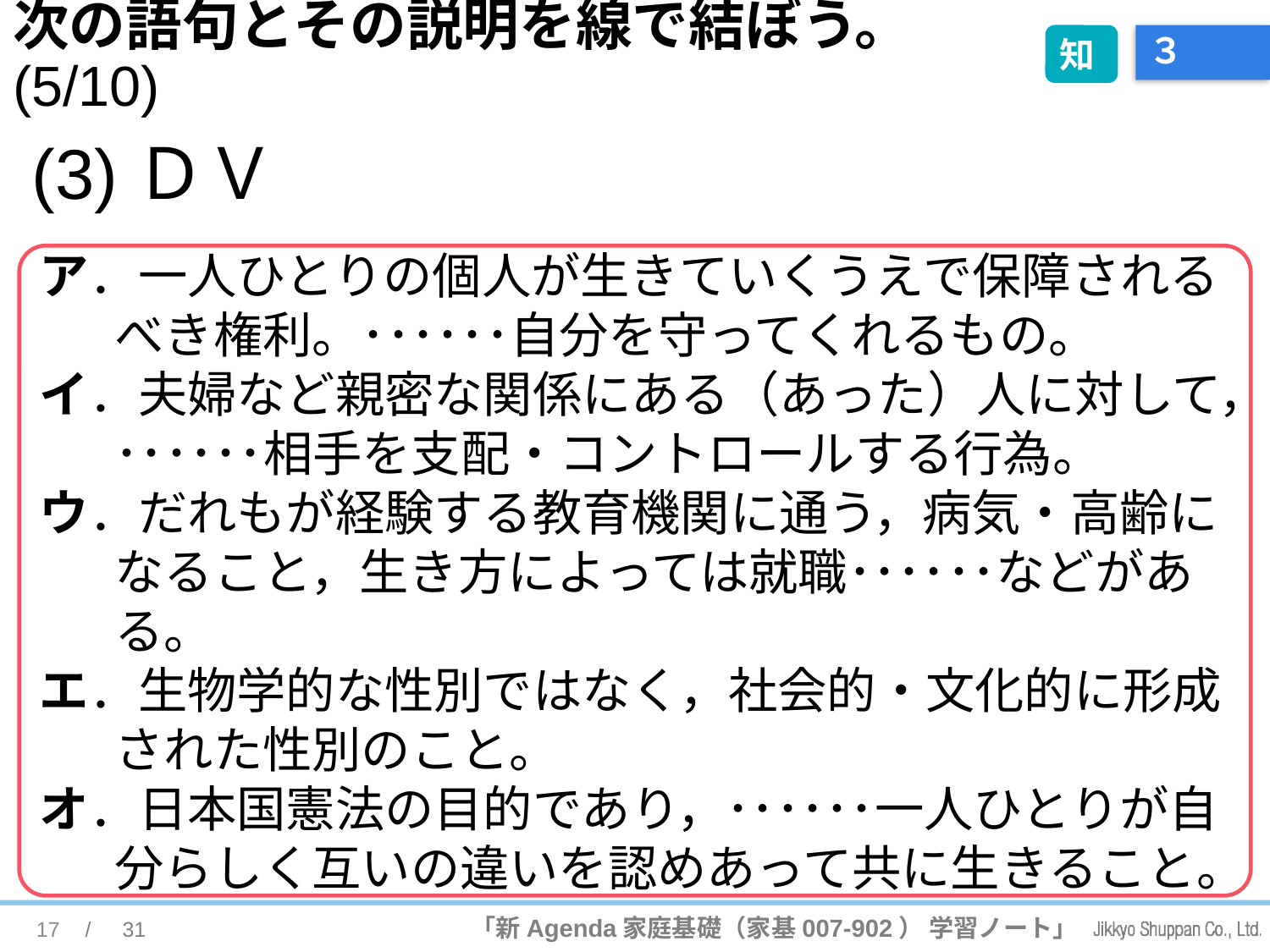

次の語句とその説明を線で結ぼう。(5/10)
知
# ３
(3)ＤＶ
ア．一人ひとりの個人が生きていくうえで保障されるべき権利。･･････自分を守ってくれるもの。
イ．夫婦など親密な関係にある（あった）人に対して，
･･････相手を支配・コントロールする行為。
ウ．だれもが経験する教育機関に通う，病気・高齢になること，生き方によっては就職･･････などがある。
エ．生物学的な性別ではなく，社会的・文化的に形成された性別のこと。
オ．日本国憲法の目的であり，･･････一人ひとりが自分らしく互いの違いを認めあって共に生きること。
17